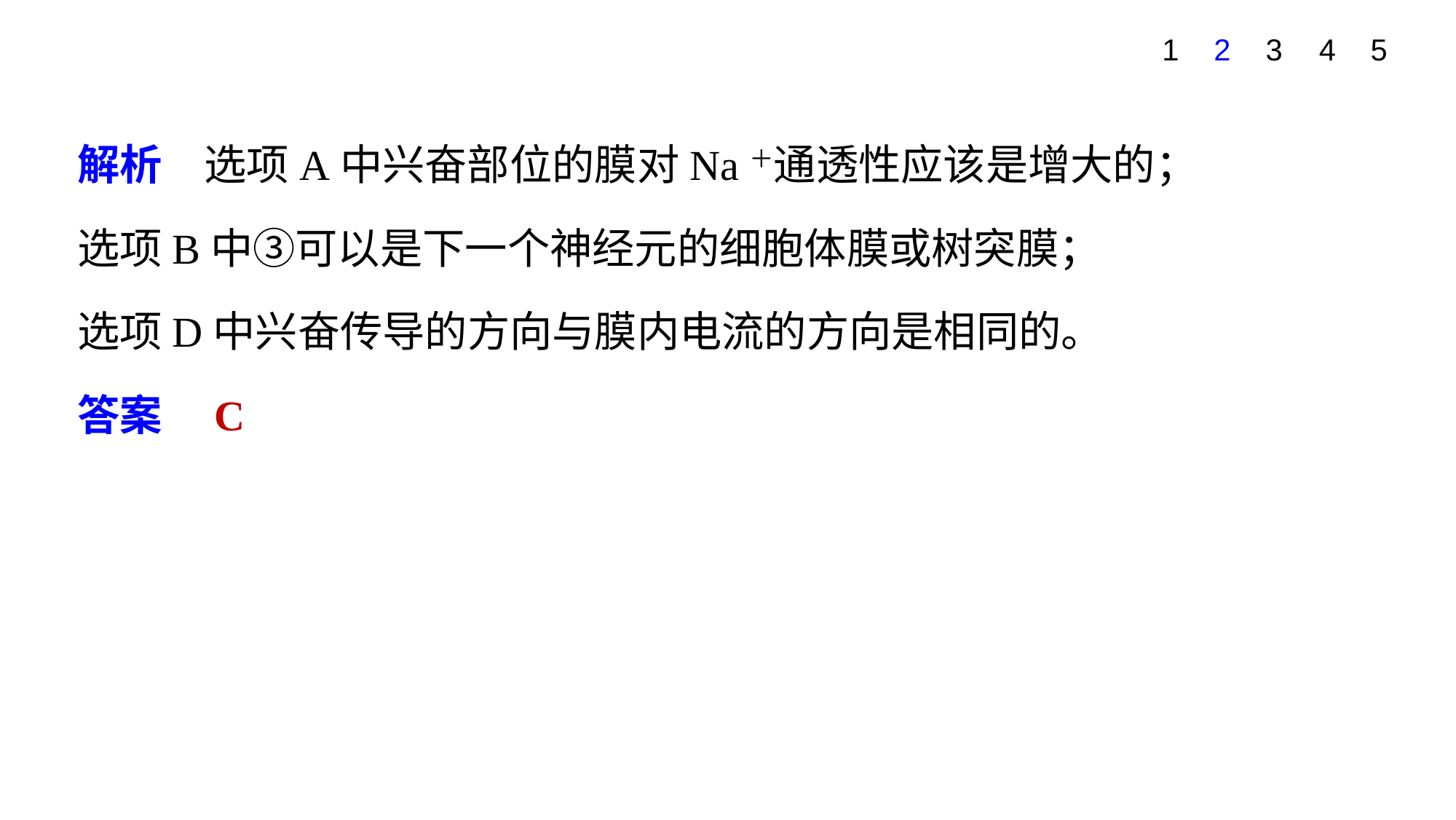

1
2
3
4
5
解析　选项A中兴奋部位的膜对Na＋通透性应该是增大的；
选项B中③可以是下一个神经元的细胞体膜或树突膜；
选项D中兴奋传导的方向与膜内电流的方向是相同的。
答案　C